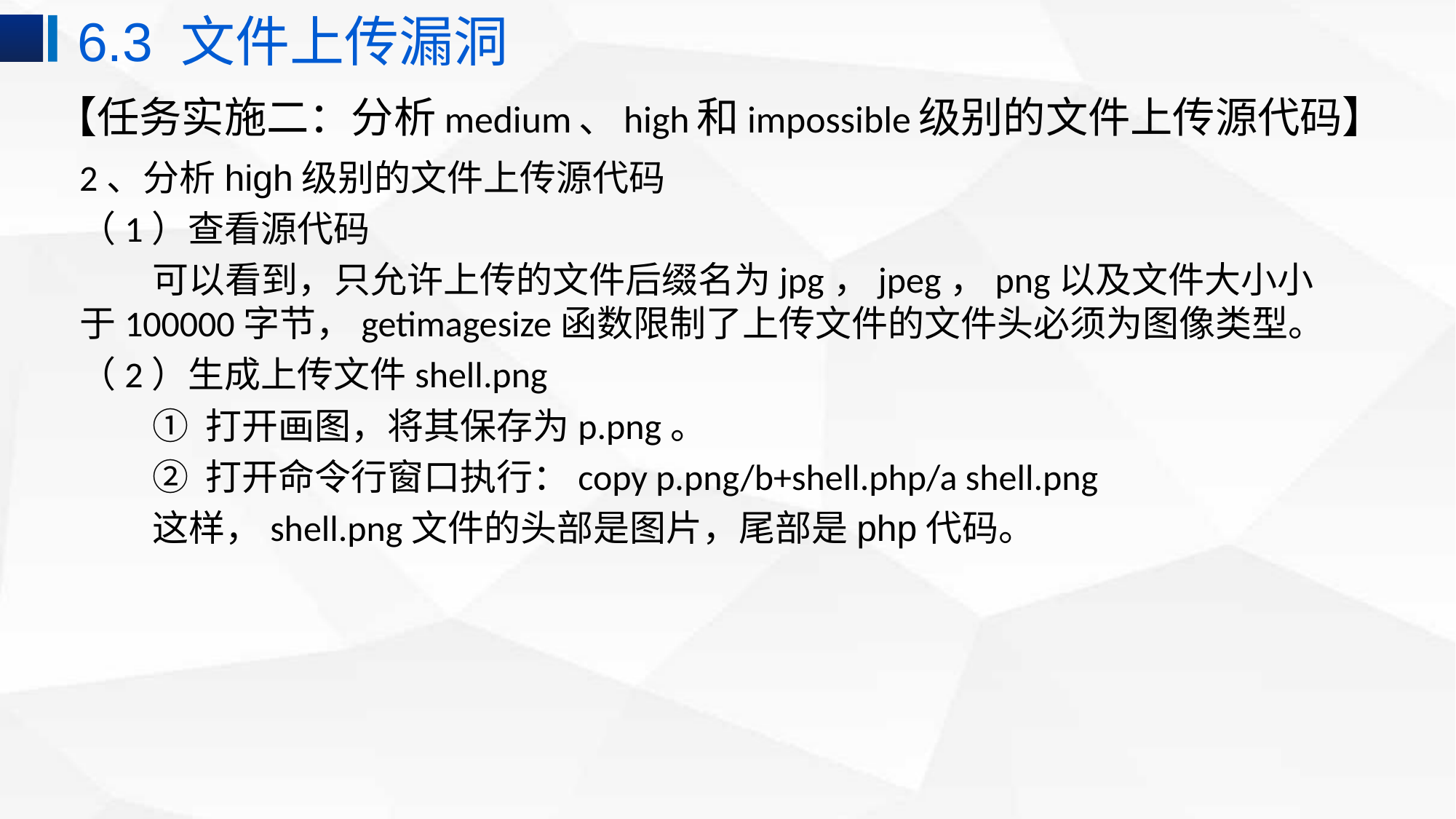

6.3 文件上传漏洞

【任务实施二：分析medium、high和impossible级别的文件上传源代码】
2、分析high级别的文件上传源代码
（1）查看源代码
可以看到，只允许上传的文件后缀名为jpg，jpeg，png以及文件大小小于100000字节，getimagesize函数限制了上传文件的文件头必须为图像类型。
（2）生成上传文件shell.png
① 打开画图，将其保存为p.png。
② 打开命令行窗口执行：copy p.png/b+shell.php/a shell.png
这样，shell.png文件的头部是图片，尾部是php代码。